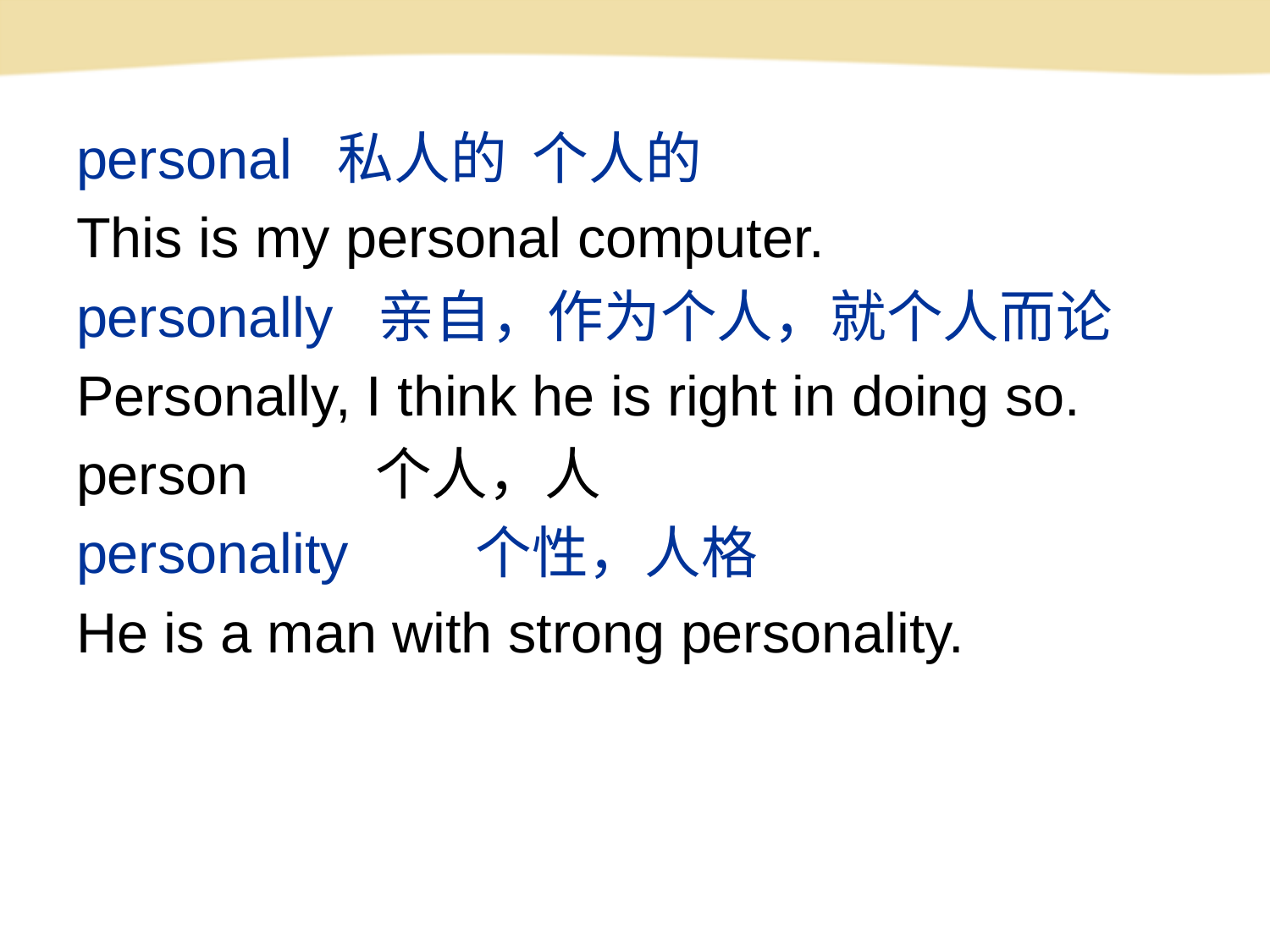

personal  私人的  个人的
This is my personal computer.
personally  亲自，作为个人，就个人而论
Personally, I think he is right in doing so.
person　　个人，人
personality　　个性，人格
He is a man with strong personality.